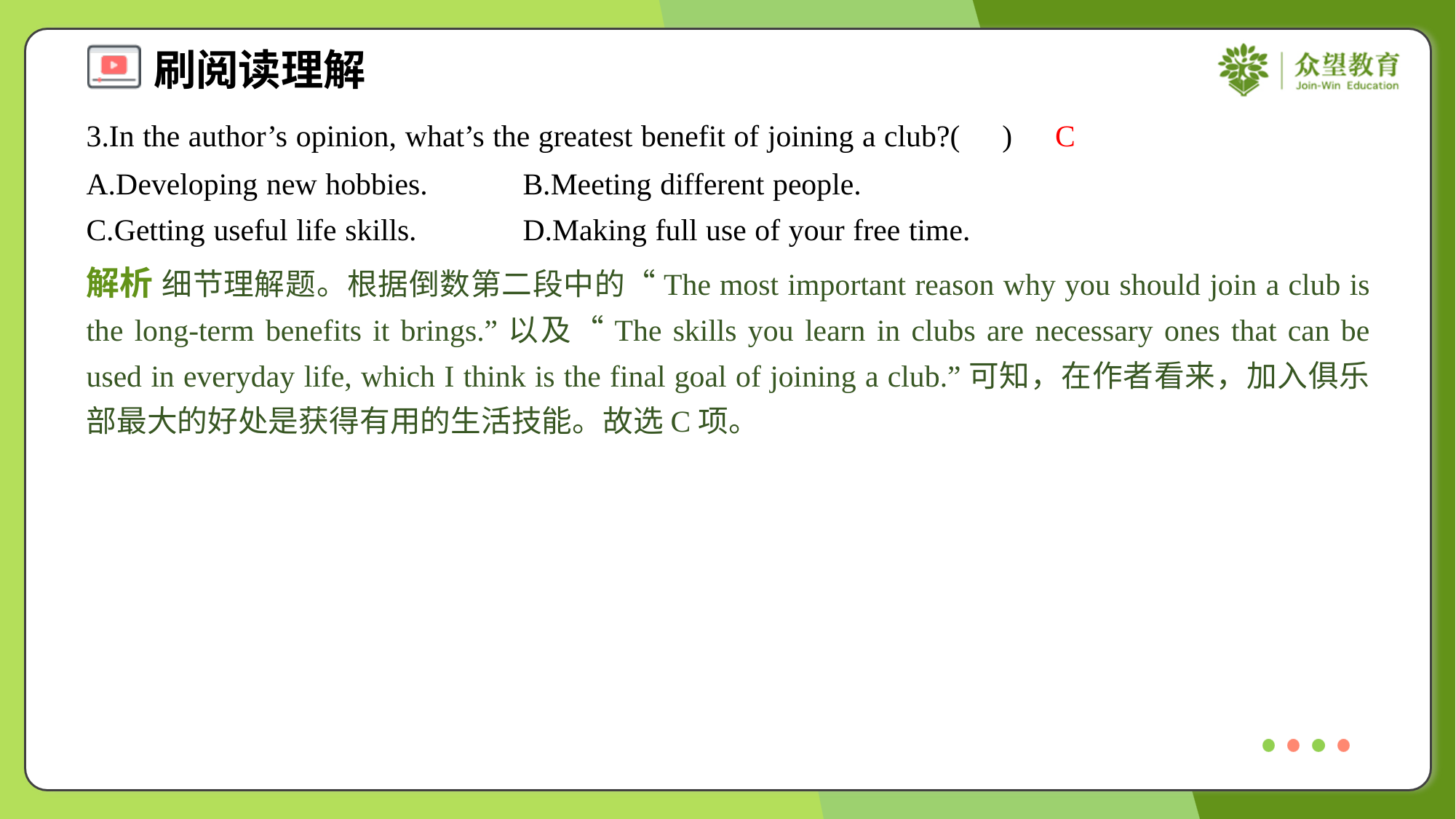

3.In the author’s opinion, what’s the greatest benefit of joining a club?(     )
C
A.Developing new hobbies.	B.Meeting different people.
C.Getting useful life skills.	D.Making full use of your free time.
解析 细节理解题。根据倒数第二段中的“The most important reason why you should join a club is the long-term benefits it brings.”以及“The skills you learn in clubs are necessary ones that can be used in everyday life, which I think is the final goal of joining a club.”可知，在作者看来，加入俱乐部最大的好处是获得有用的生活技能。故选C项。